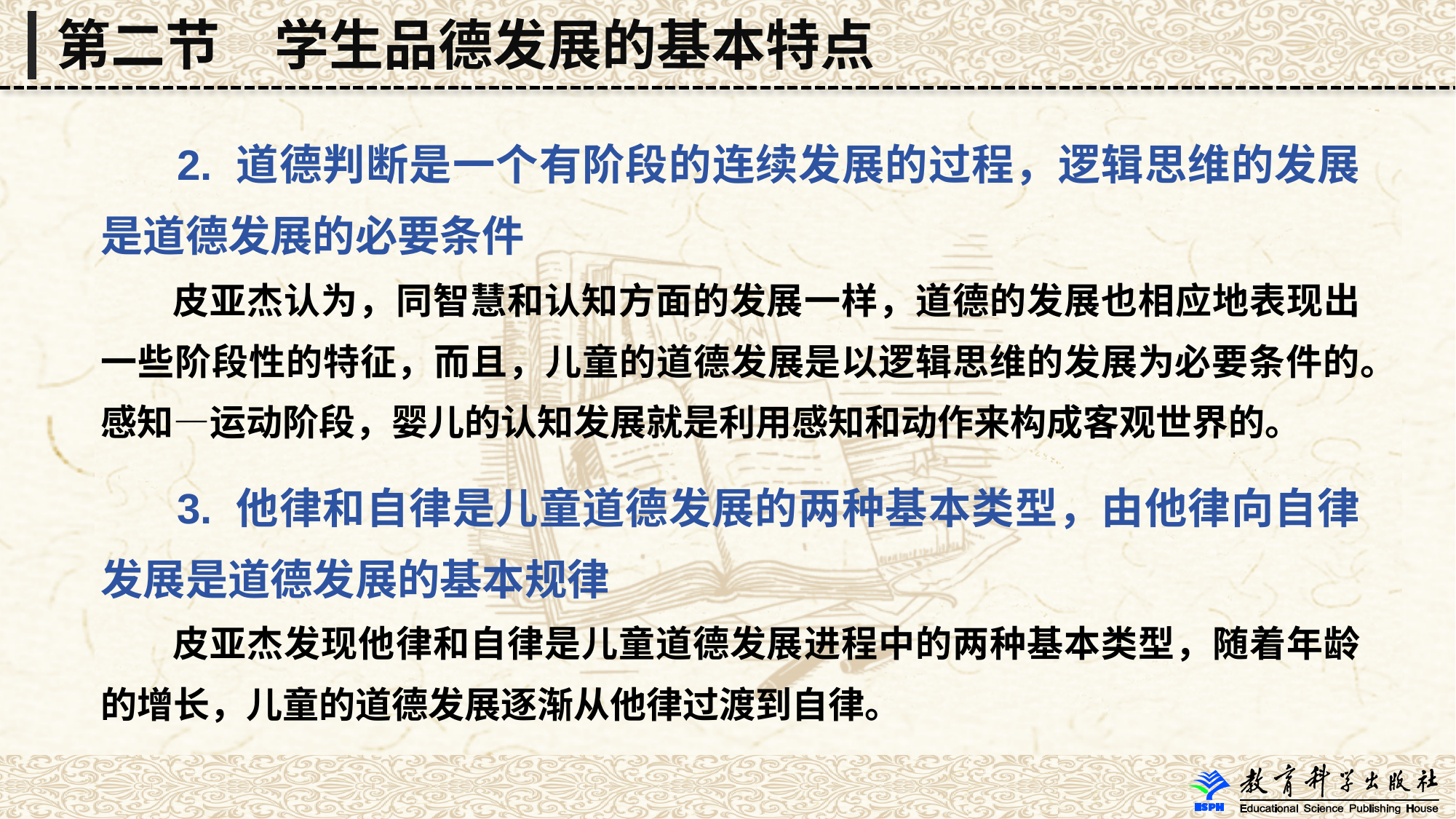

第二节　学生品德发展的基本特点
      2. 道德判断是一个有阶段的连续发展的过程，逻辑思维的发展是道德发展的必要条件
       皮亚杰认为，同智慧和认知方面的发展一样，道德的发展也相应地表现出一些阶段性的特征，而且，儿童的道德发展是以逻辑思维的发展为必要条件的。感知—运动阶段，婴儿的认知发展就是利用感知和动作来构成客观世界的。

      3. 他律和自律是儿童道德发展的两种基本类型，由他律向自律发展是道德发展的基本规律
       皮亚杰发现他律和自律是儿童道德发展进程中的两种基本类型，随着年龄的增长，儿童的道德发展逐渐从他律过渡到自律。